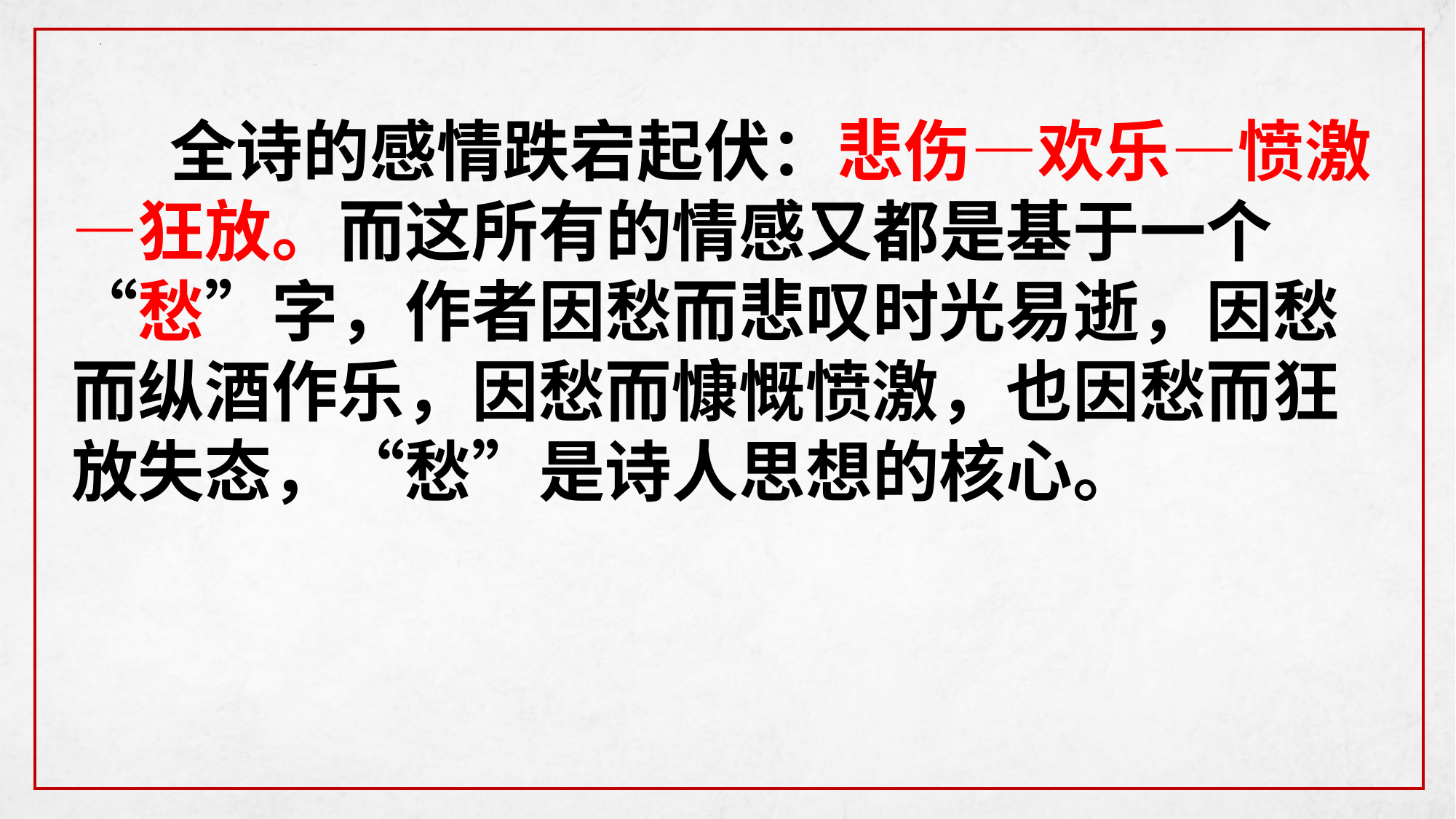

全诗的感情跌宕起伏：悲伤—欢乐—愤激—狂放。而这所有的情感又都是基于一个“愁”字，作者因愁而悲叹时光易逝，因愁而纵酒作乐，因愁而慷慨愤激，也因愁而狂放失态，“愁”是诗人思想的核心。